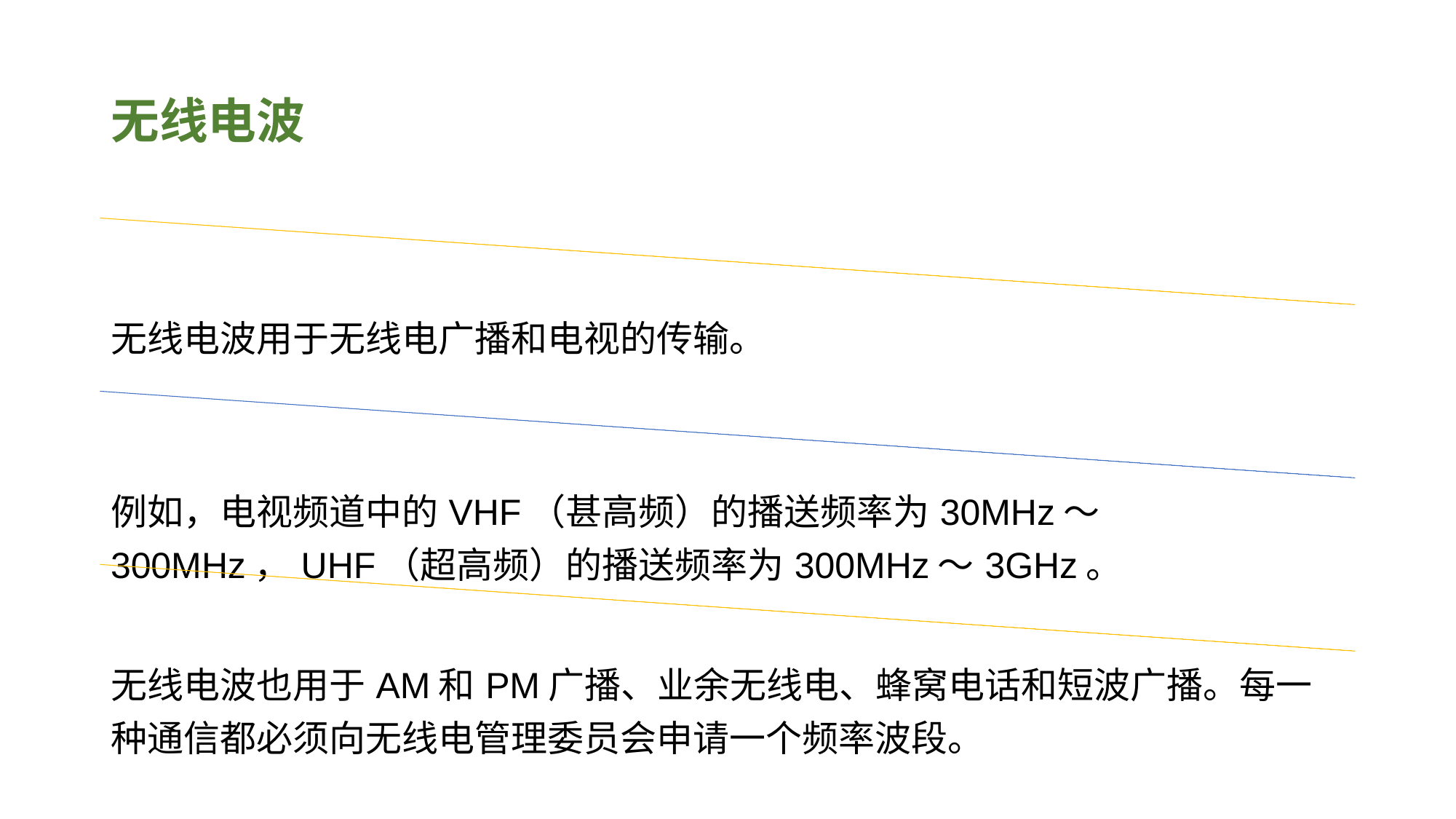

# 无线电波
无线电波用于无线电广播和电视的传输。
例如，电视频道中的VHF（甚高频）的播送频率为30MHz～300MHz，UHF（超高频）的播送频率为300MHz～3GHz。
无线电波也用于AM和PM广播、业余无线电、蜂窝电话和短波广播。每一种通信都必须向无线电管理委员会申请一个频率波段。